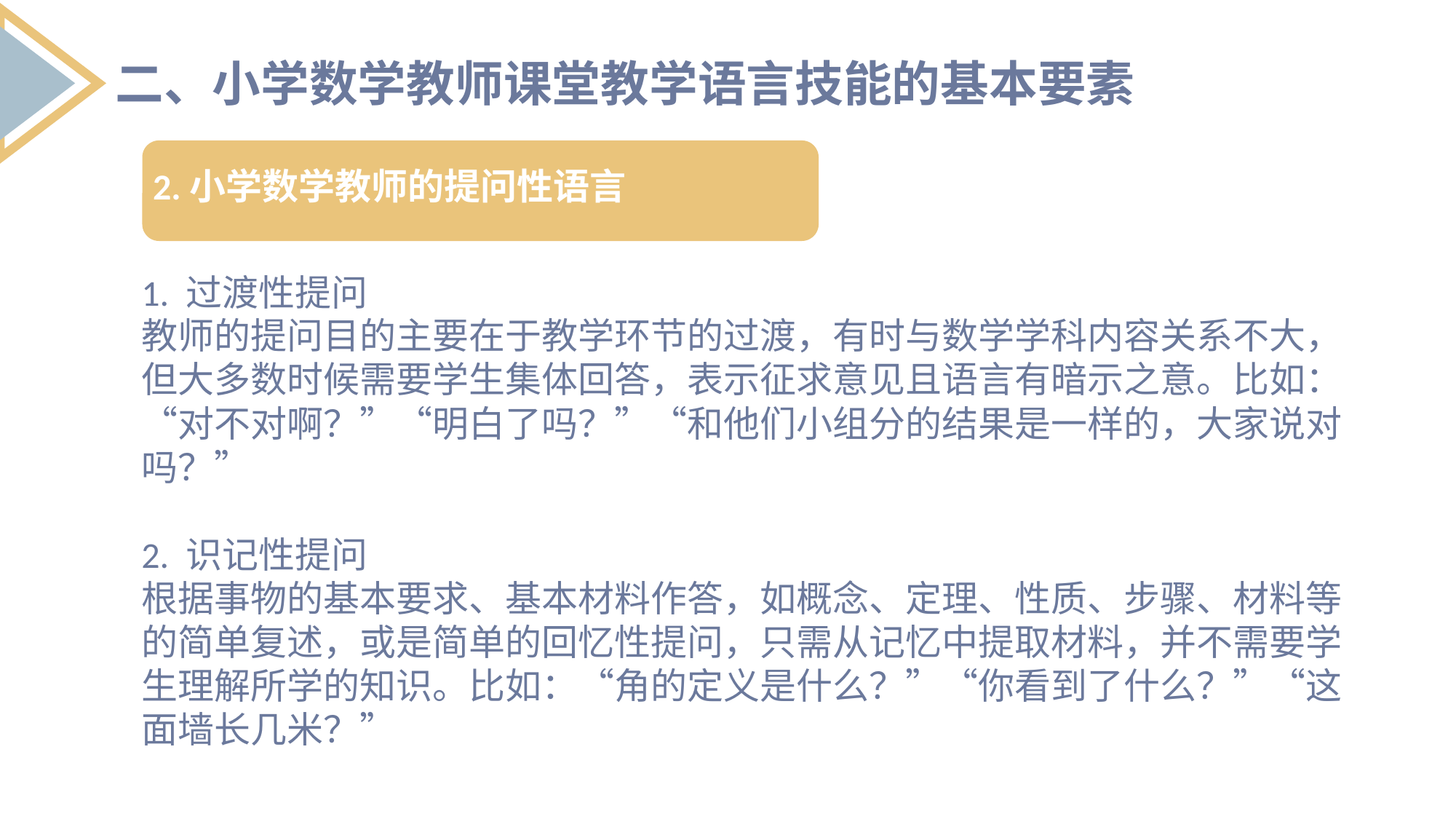

二、小学数学教师课堂教学语言技能的基本要素

2.小学数学教师的提问性语言
1. 过渡性提问
教师的提问目的主要在于教学环节的过渡，有时与数学学科内容关系不大，但大多数时候需要学生集体回答，表示征求意见且语言有暗示之意。比如：“对不对啊？”“明白了吗？”“和他们小组分的结果是一样的，大家说对吗？”

2. 识记性提问
根据事物的基本要求、基本材料作答，如概念、定理、性质、步骤、材料等的简单复述，或是简单的回忆性提问，只需从记忆中提取材料，并不需要学生理解所学的知识。比如：“角的定义是什么？”“你看到了什么？”“这面墙长几米？”